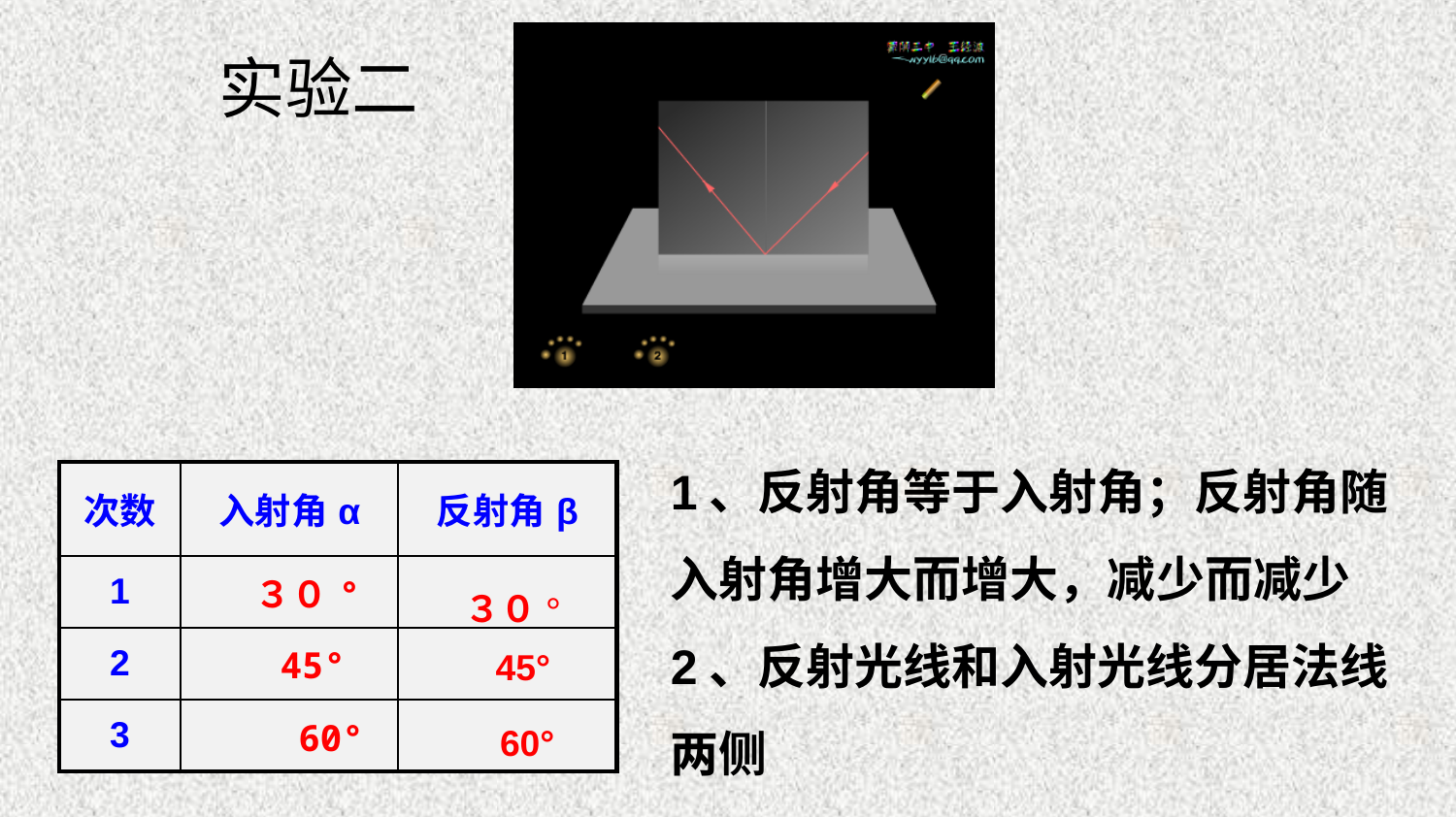

实验二
1、反射角等于入射角；反射角随入射角增大而增大，减少而减少
2、反射光线和入射光线分居法线两侧
| 次数 | 入射角α | 反射角β |
| --- | --- | --- |
| 1 | ３０° |  |
| 2 | 45° |  |
| 3 | 60° |  |
３０°
45°
　60°